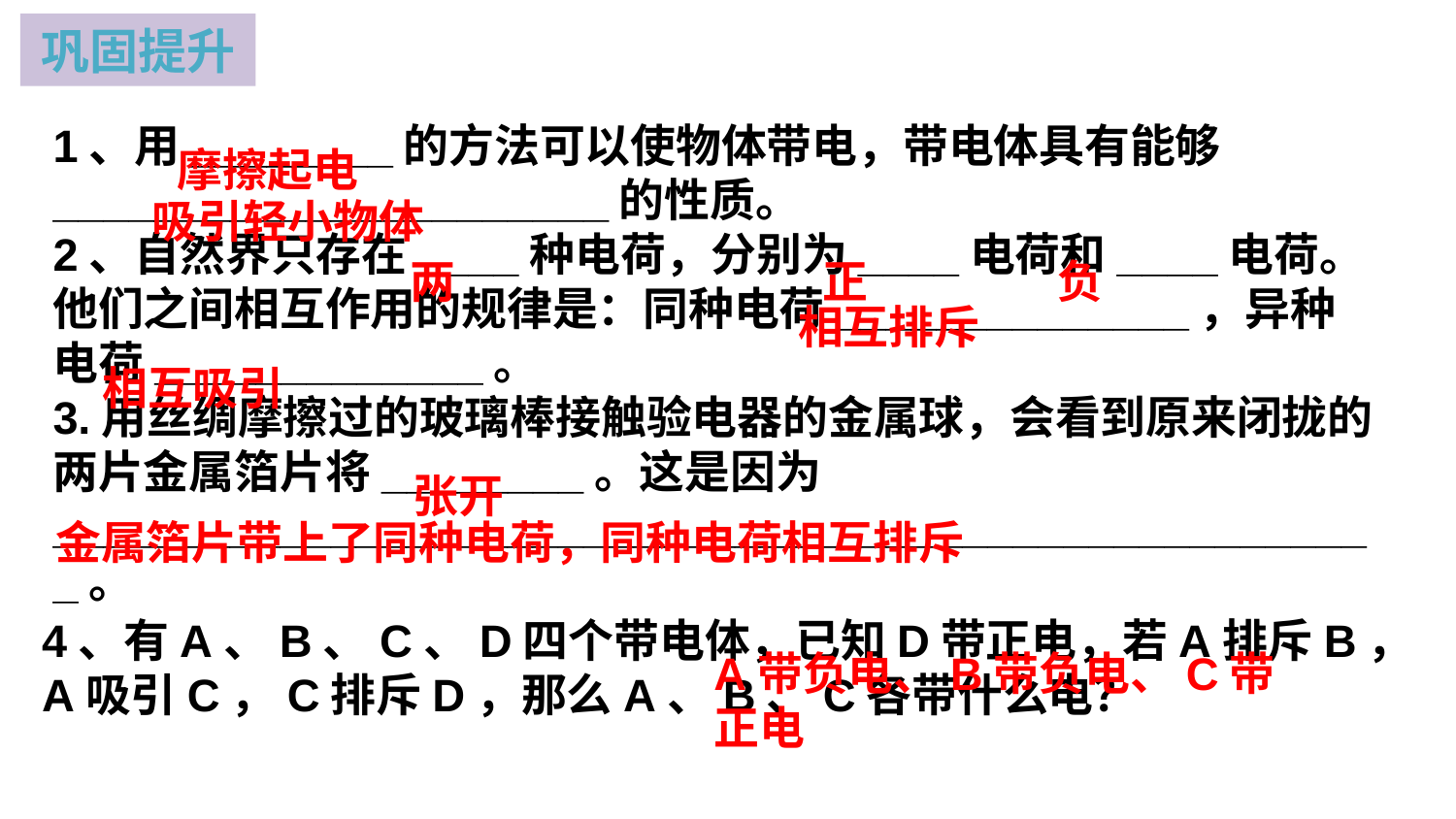

巩固提升
1、用________的方法可以使物体带电，带电体具有能够______________________的性质。
2、自然界只存在____种电荷，分别为____电荷和____电荷。他们之间相互作用的规律是：同种电荷______________，异种电荷_____________。
3.用丝绸摩擦过的玻璃棒接触验电器的金属球，会看到原来闭拢的两片金属箔片将________。这是因为_____________________________________________________。
摩擦起电
吸引轻小物体
两
正
负
相互排斥
相互吸引
张开
金属箔片带上了同种电荷，同种电荷相互排斥
4、有A、B、C、D四个带电体，已知D带正电，若A排斥B，A吸引C，C排斥D，那么A、B、C各带什么电？
A带负电、B带负电、C带正电